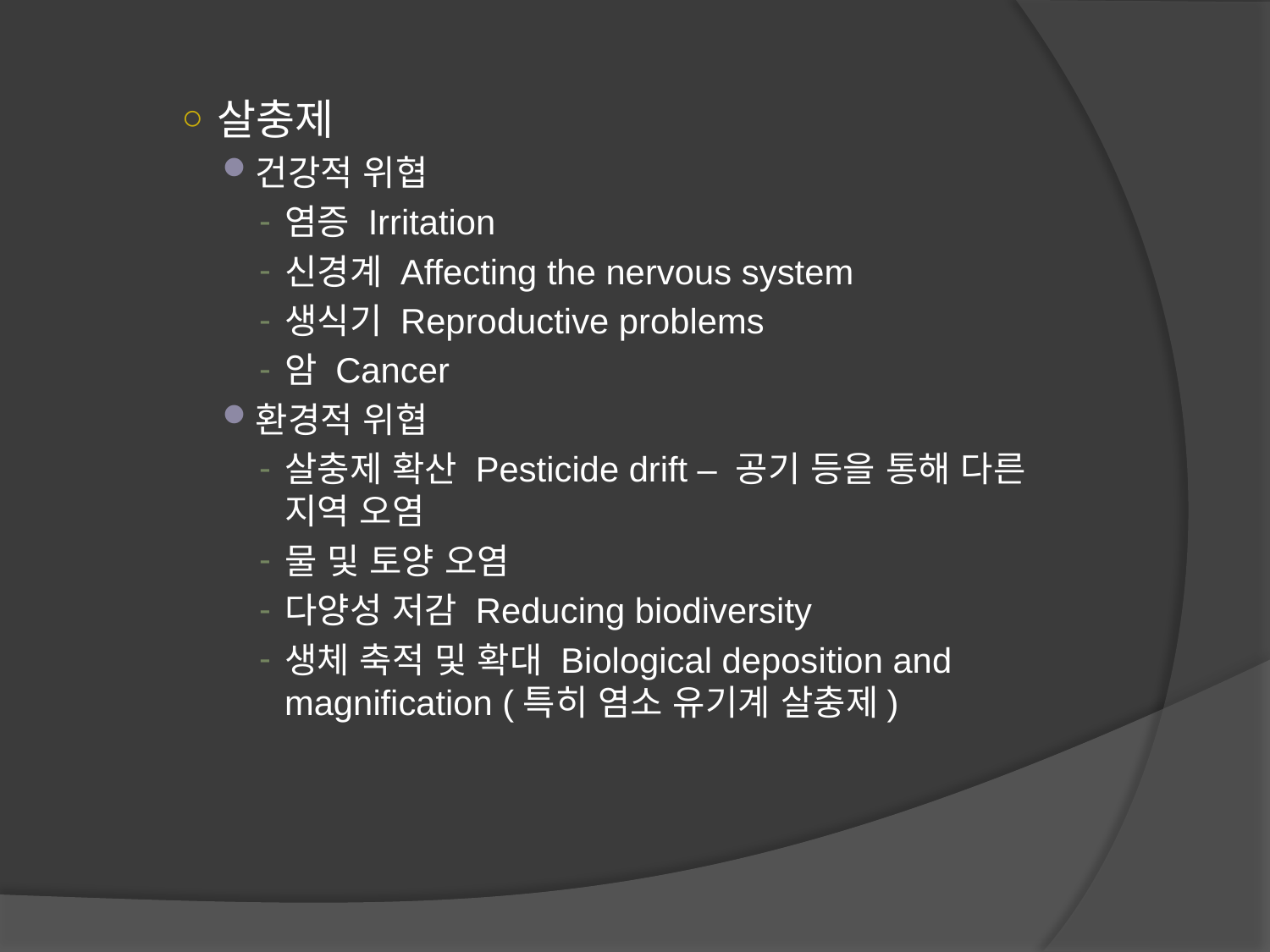

살충제
건강적 위협
염증 Irritation
신경계 Affecting the nervous system
생식기 Reproductive problems
암 Cancer
환경적 위협
살충제 확산 Pesticide drift – 공기 등을 통해 다른 지역 오염
물 및 토양 오염
다양성 저감 Reducing biodiversity
생체 축적 및 확대 Biological deposition and magnification (특히 염소 유기계 살충제)